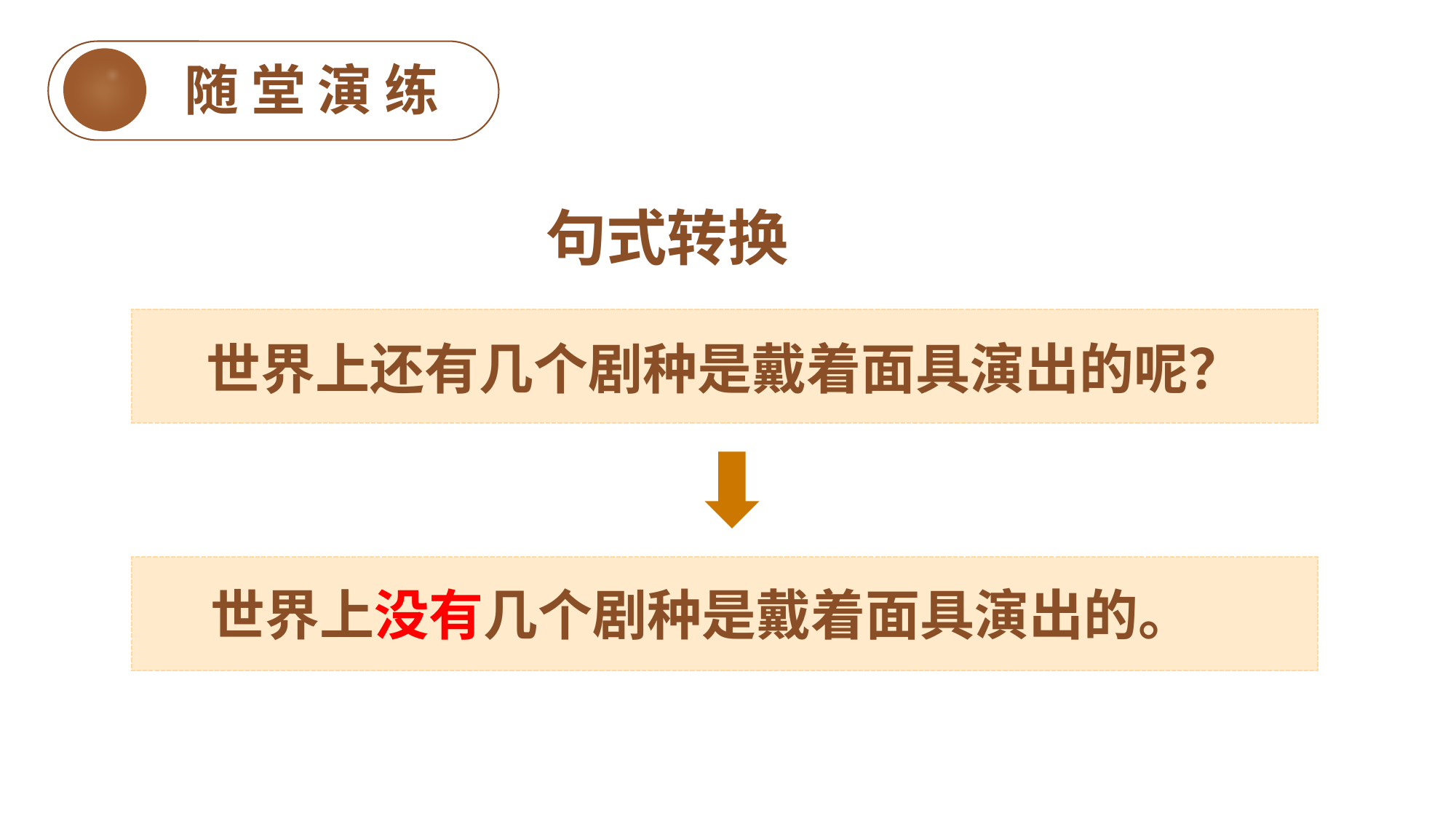

随堂演练
句式转换

世界上还有几个剧种是戴着面具演出的呢？

世界上没有几个剧种是戴着面具演出的。